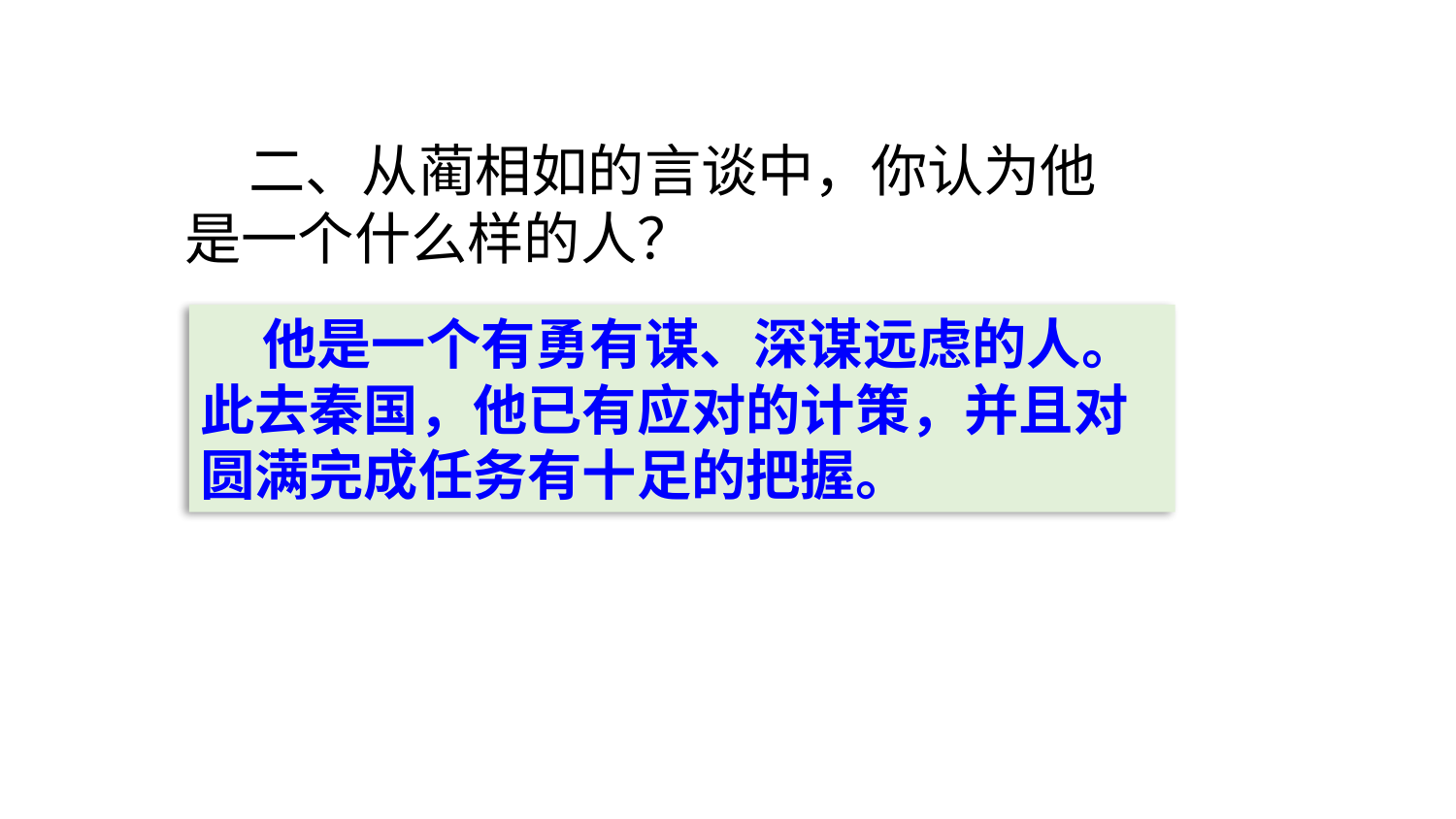

二、从蔺相如的言谈中，你认为他是一个什么样的人？
    他是一个有勇有谋、深谋远虑的人。此去秦国，他已有应对的计策，并且对圆满完成任务有十足的把握。